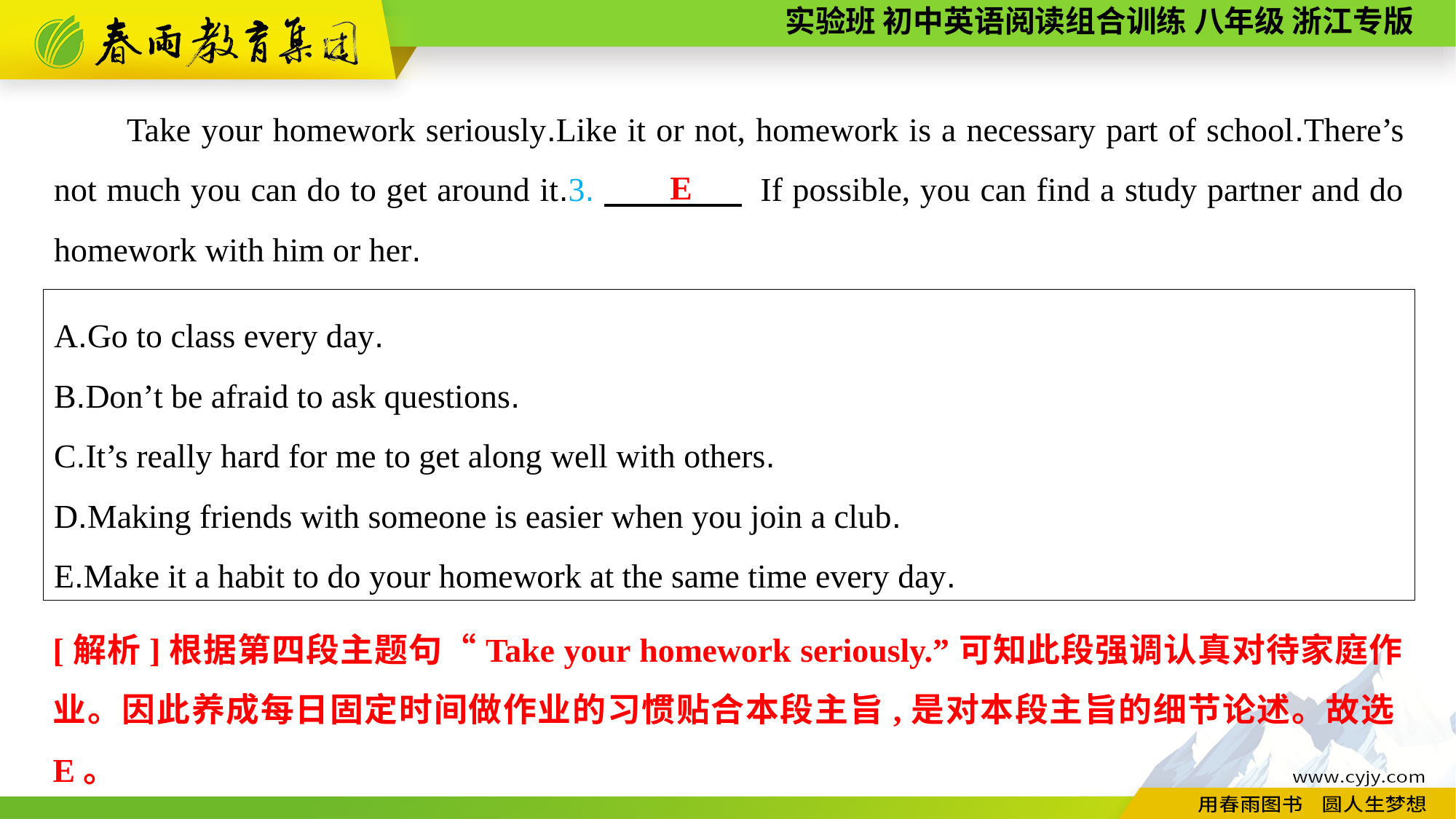

Take your homework seriously.Like it or not, homework is a necessary part of school.There’s not much you can do to get around it.3.　　　　 If possible, you can find a study partner and do homework with him or her.
E
A.Go to class every day.
B.Don’t be afraid to ask questions.
C.It’s really hard for me to get along well with others.
D.Making friends with someone is easier when you join a club.
E.Make it a habit to do your homework at the same time every day.
[解析]根据第四段主题句“Take your homework seriously.”可知此段强调认真对待家庭作业。因此养成每日固定时间做作业的习惯贴合本段主旨,是对本段主旨的细节论述。故选E。